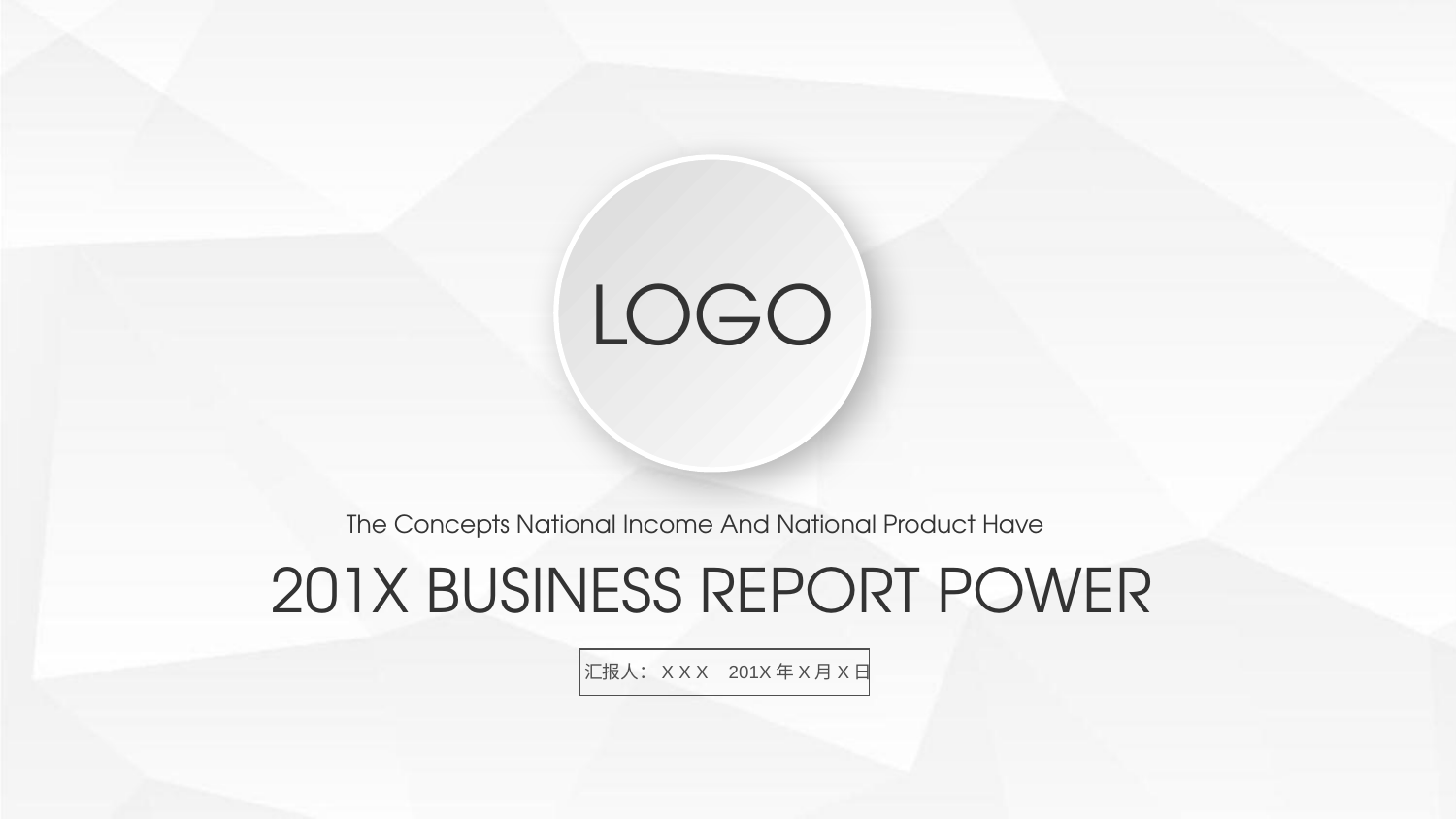

LOGO
The Concepts National Income And National Product Have
201X BUSINESS REPORT POWER

汇报人：X X X    201X年X月X日